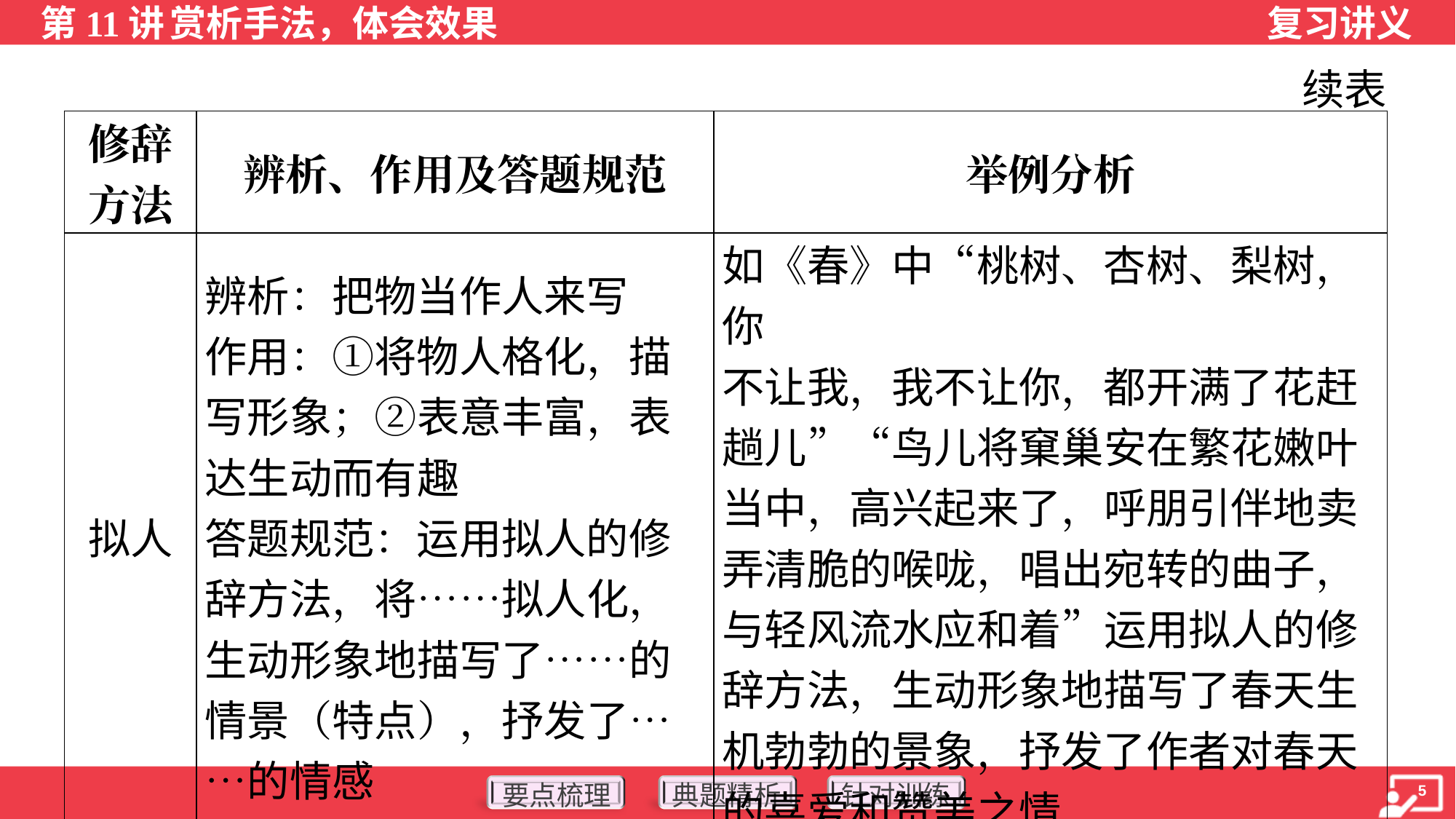

续表
| 修辞 方法 | 辨析、作用及答题规范 | 举例分析 |
| --- | --- | --- |
| 拟人 | 辨析：把物当作人来写 作用：①将物人格化，描写形象；②表意丰富，表达生动而有趣 答题规范：运用拟人的修辞方法，将……拟人化，生动形象地描写了……的情景（特点），抒发了……的情感 | 如《春》中“桃树、杏树、梨树，你 不让我，我不让你，都开满了花赶趟儿”“鸟儿将窠巢安在繁花嫩叶当中，高兴起来了，呼朋引伴地卖弄清脆的喉咙，唱出宛转的曲子，与轻风流水应和着”运用拟人的修辞方法，生动形象地描写了春天生机勃勃的景象，抒发了作者对春天的喜爱和赞美之情 |